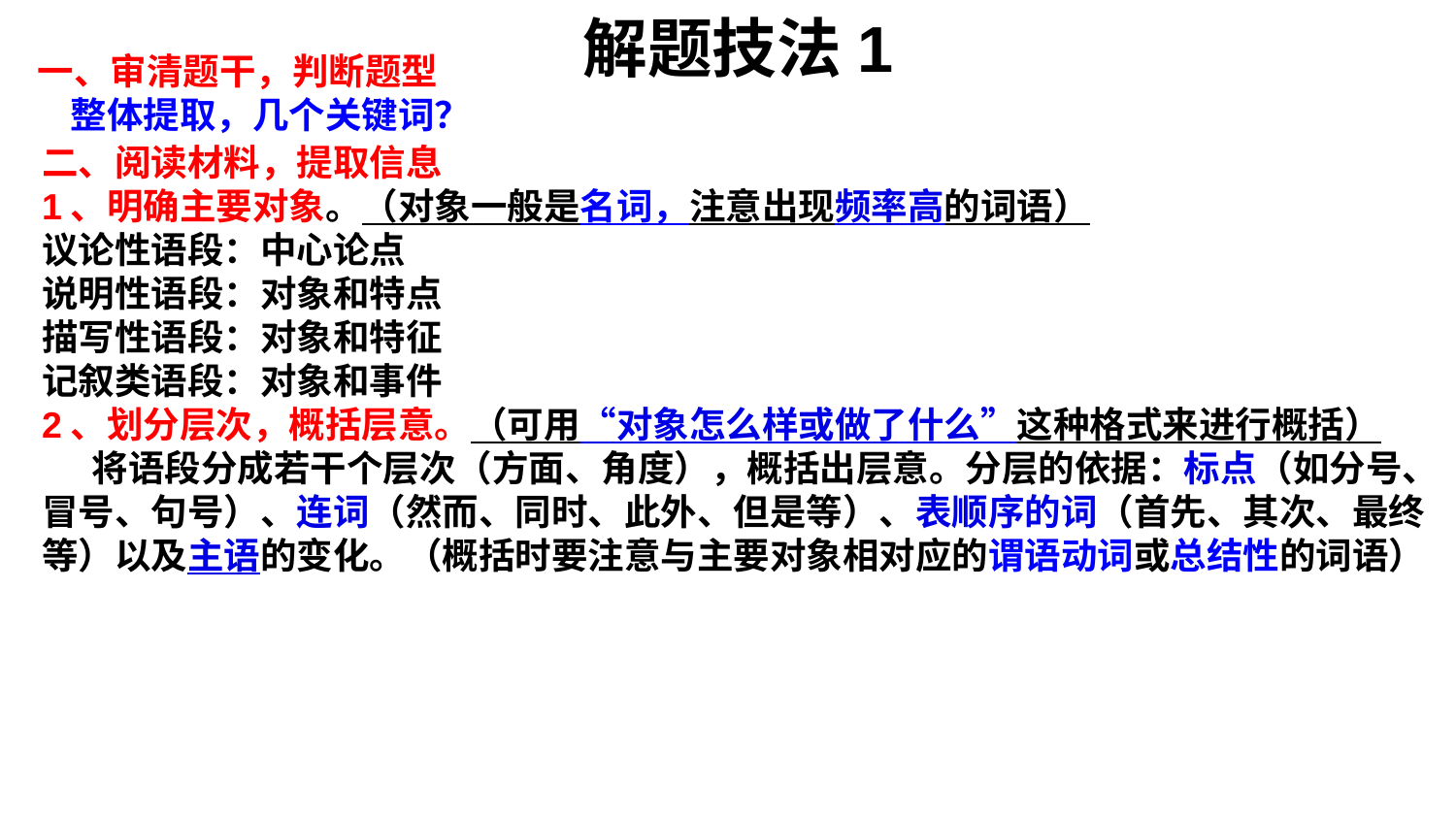

解题技法1
一、审清题干，判断题型
   整体提取，几个关键词？
二、阅读材料，提取信息
1、明确主要对象。（对象一般是名词，注意出现频率高的词语）
议论性语段：中心论点
说明性语段：对象和特点
描写性语段：对象和特征
记叙类语段：对象和事件
2、划分层次，概括层意。（可用“对象怎么样或做了什么”这种格式来进行概括）
     将语段分成若干个层次（方面、角度），概括出层意。分层的依据：标点（如分号、冒号、句号）、连词（然而、同时、此外、但是等）、表顺序的词（首先、其次、最终等）以及主语的变化。（概括时要注意与主要对象相对应的谓语动词或总结性的词语）